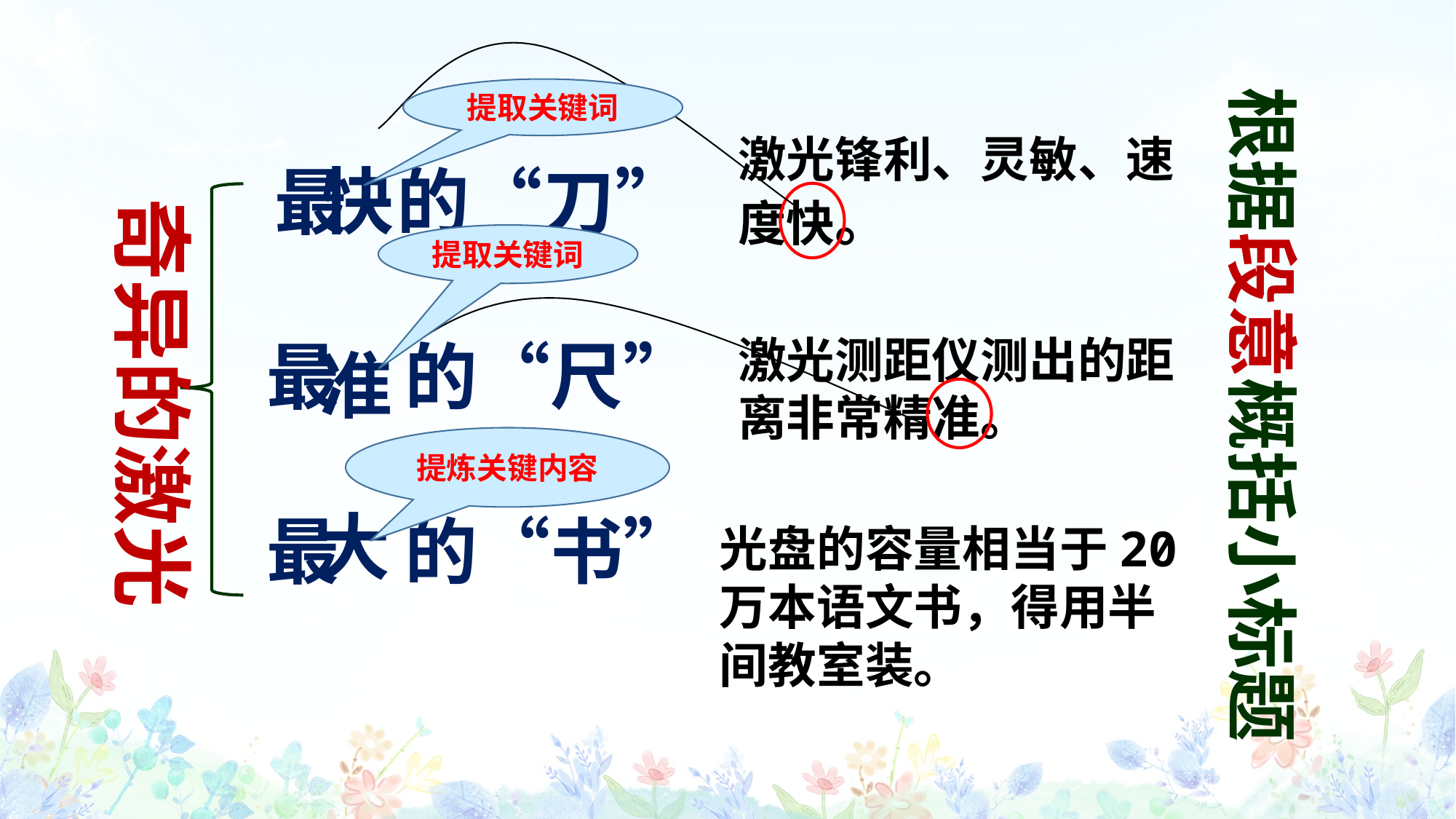

最   的“刀”

最    的“尺”

最    的“书”
根据段意概括小标题
提取关键词
激光锋利、灵敏、速度快。
快

奇异的激光
提取关键词

激光测距仪测出的距离非常精准。
准

提炼关键内容
大
光盘的容量相当于20万本语文书，得用半间教室装。